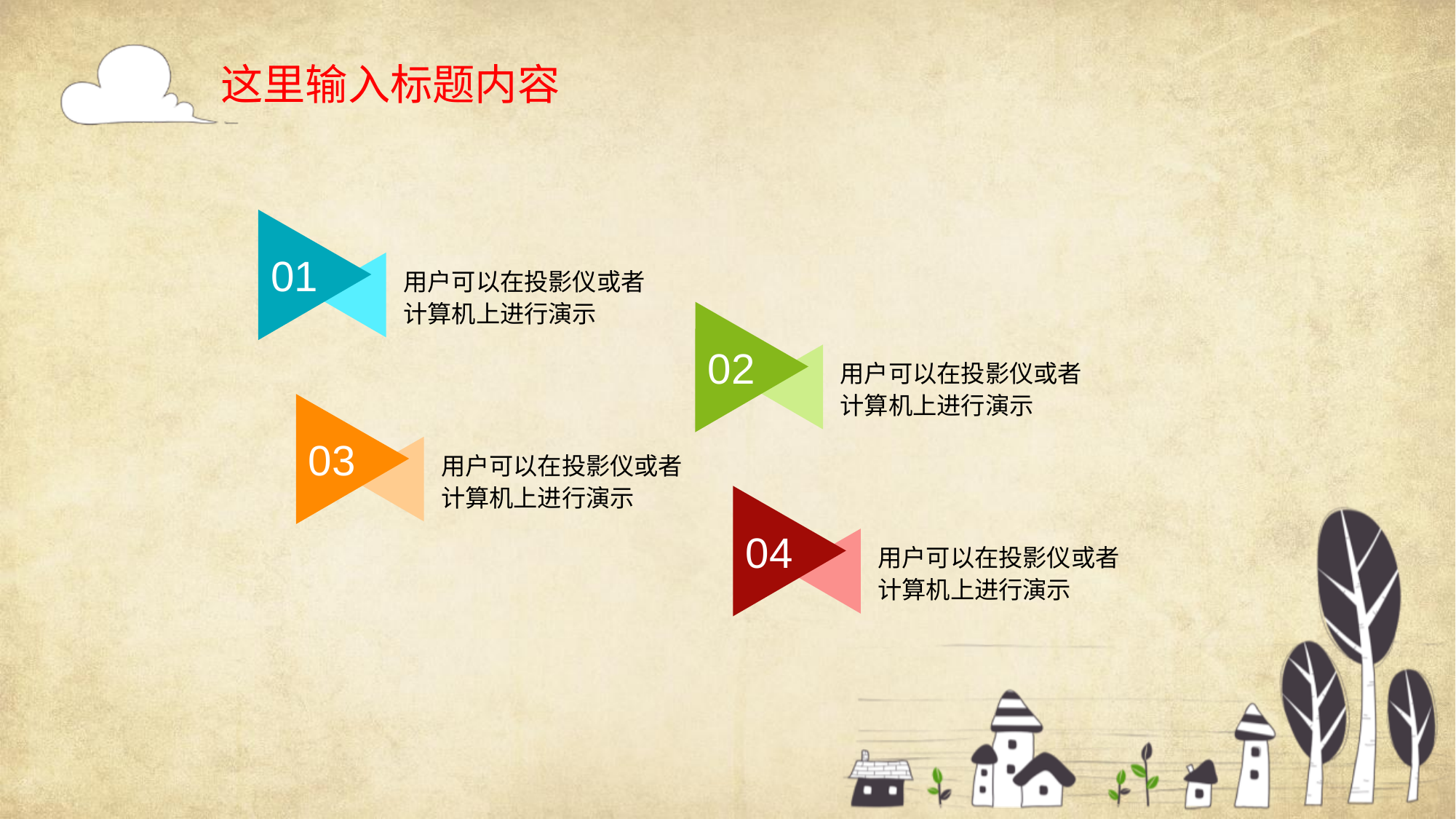

这里输入标题内容
01

用户可以在投影仪或者计算机上进行演示
02

用户可以在投影仪或者计算机上进行演示
03

用户可以在投影仪或者计算机上进行演示
04

用户可以在投影仪或者计算机上进行演示